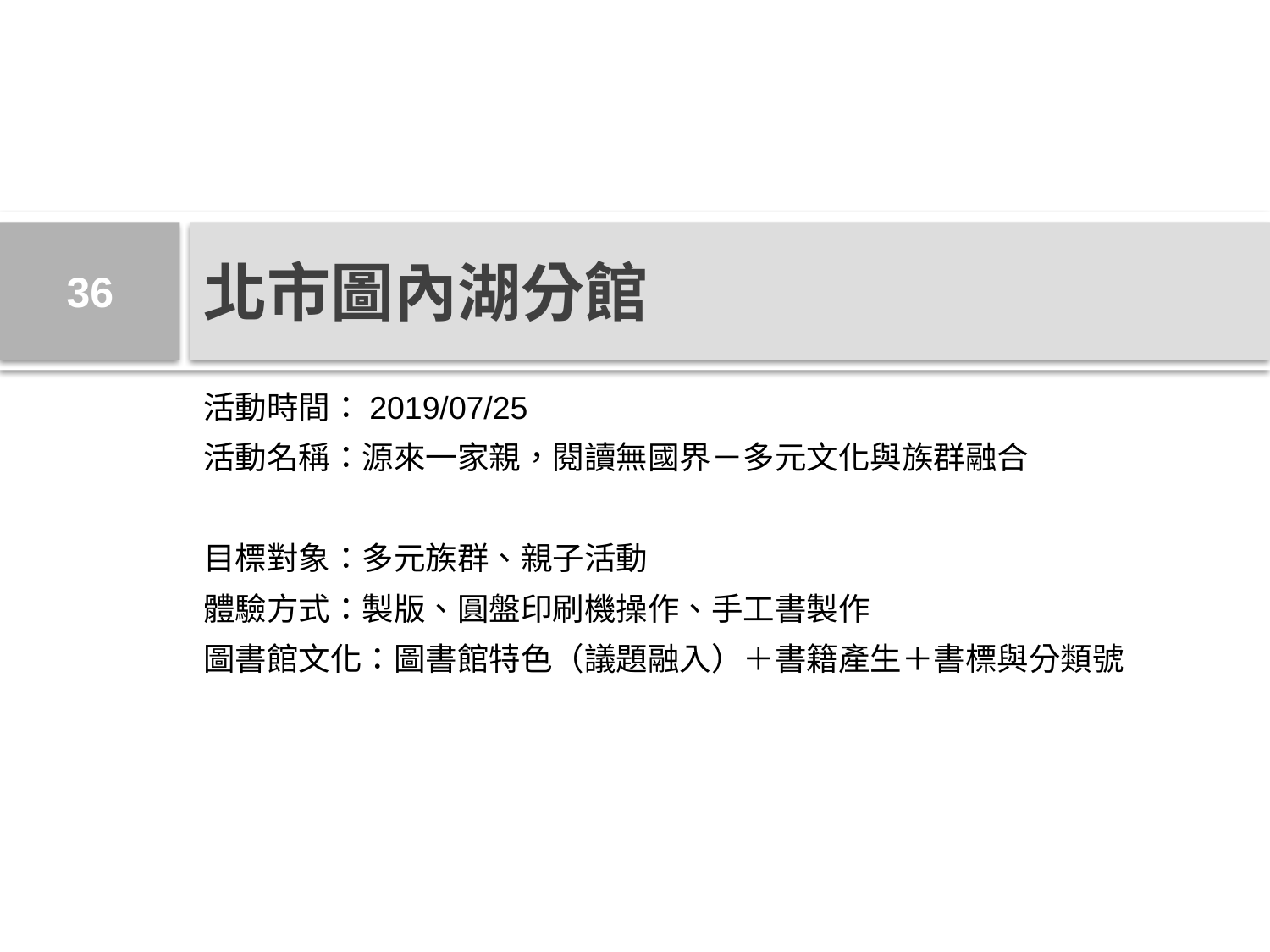

36
# 北市圖內湖分館
活動時間：2019/07/25
活動名稱：源來一家親，閱讀無國界－多元文化與族群融合

目標對象：多元族群、親子活動
體驗方式：製版、圓盤印刷機操作、手工書製作
圖書館文化：圖書館特色（議題融入）＋書籍產生＋書標與分類號